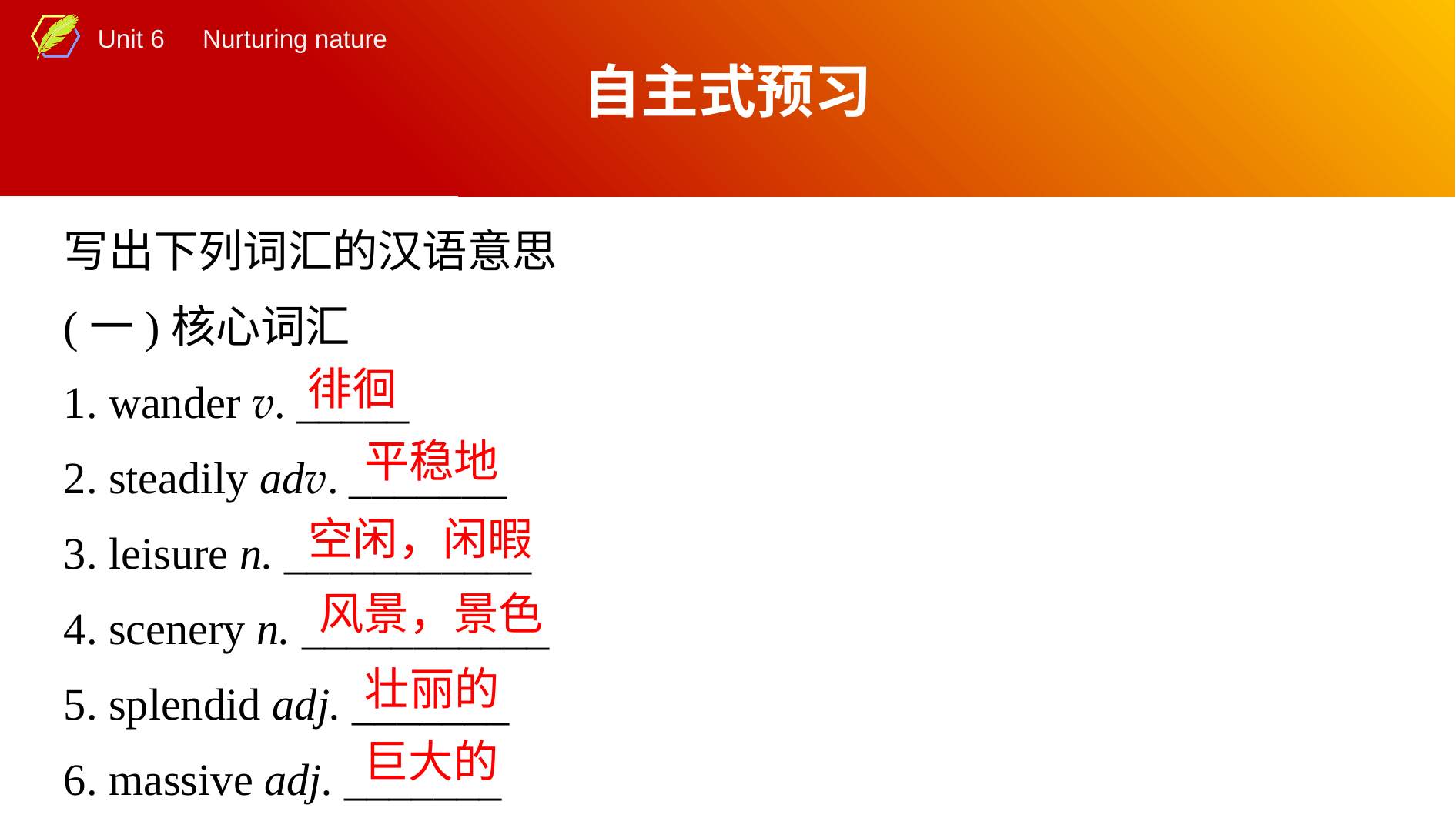

自主式预习
写出下列词汇的汉语意思
(一)核心词汇
1. wander v. _____
2. steadily adv. _______
3. leisure n. ___________
4. scenery n. ___________
5. splendid adj. _______
6. massive adj. _______
徘徊
平稳地
空闲，闲暇
风景，景色
壮丽的
巨大的